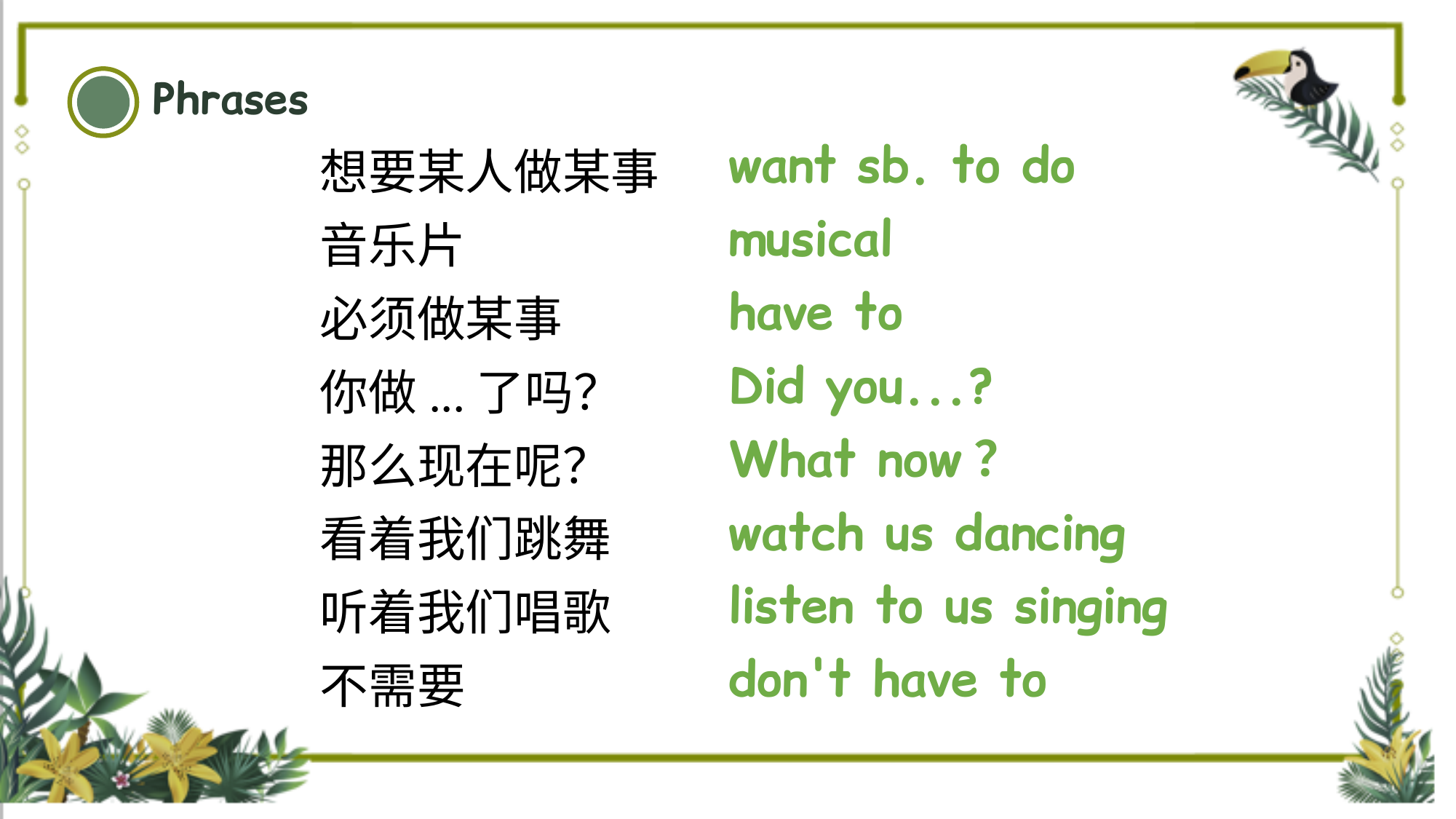

Phrases

want sb. to do
musical
have to
Did you...?
What now？
watch us dancing
listen to us singing
don't have to

想要某人做某事
音乐片
必须做某事
你做...了吗？
那么现在呢？
看着我们跳舞
听着我们唱歌
不需要